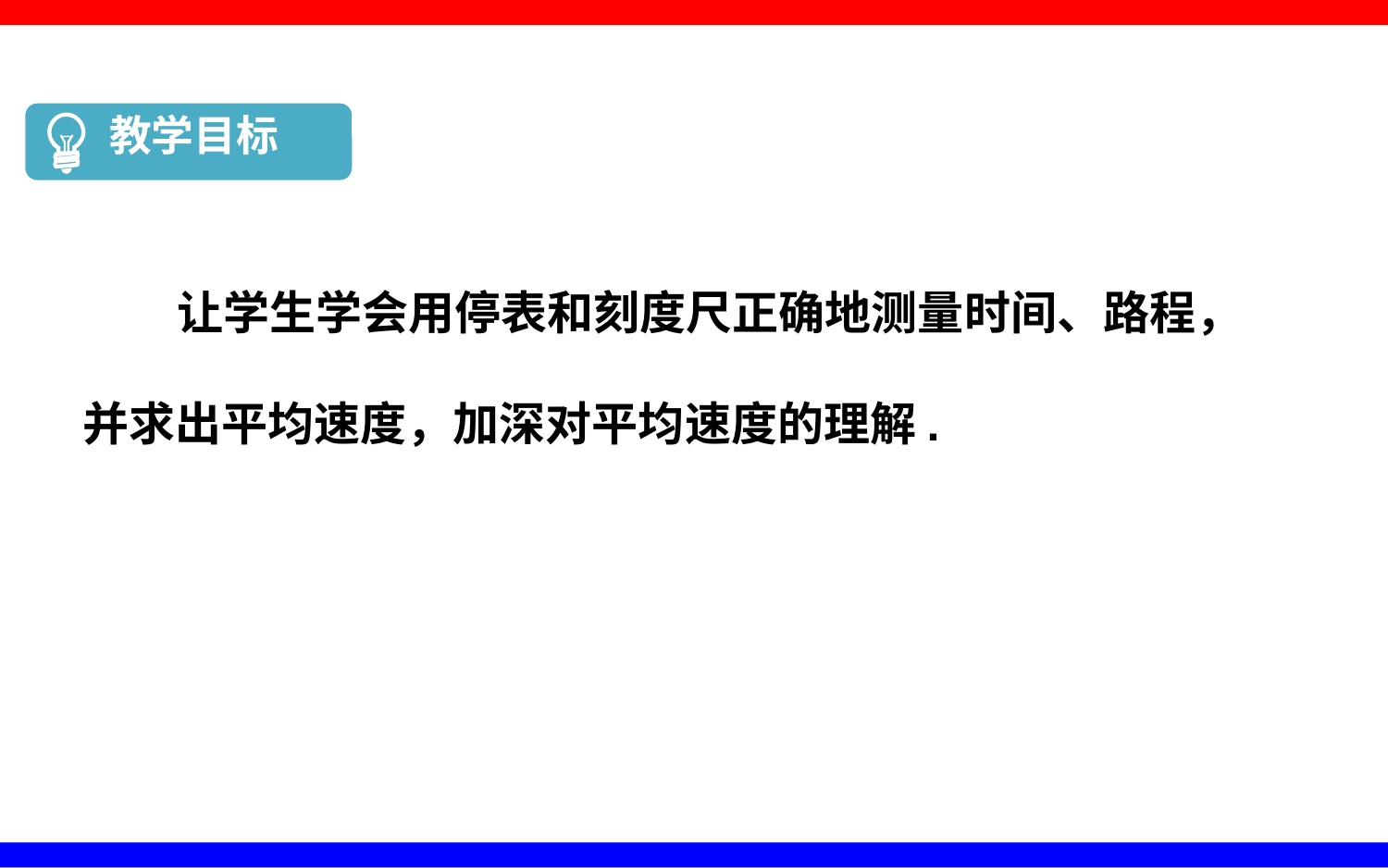

教学目标

        让学生学会用停表和刻度尺正确地测量时间、路程，并求出平均速度，加深对平均速度的理解.